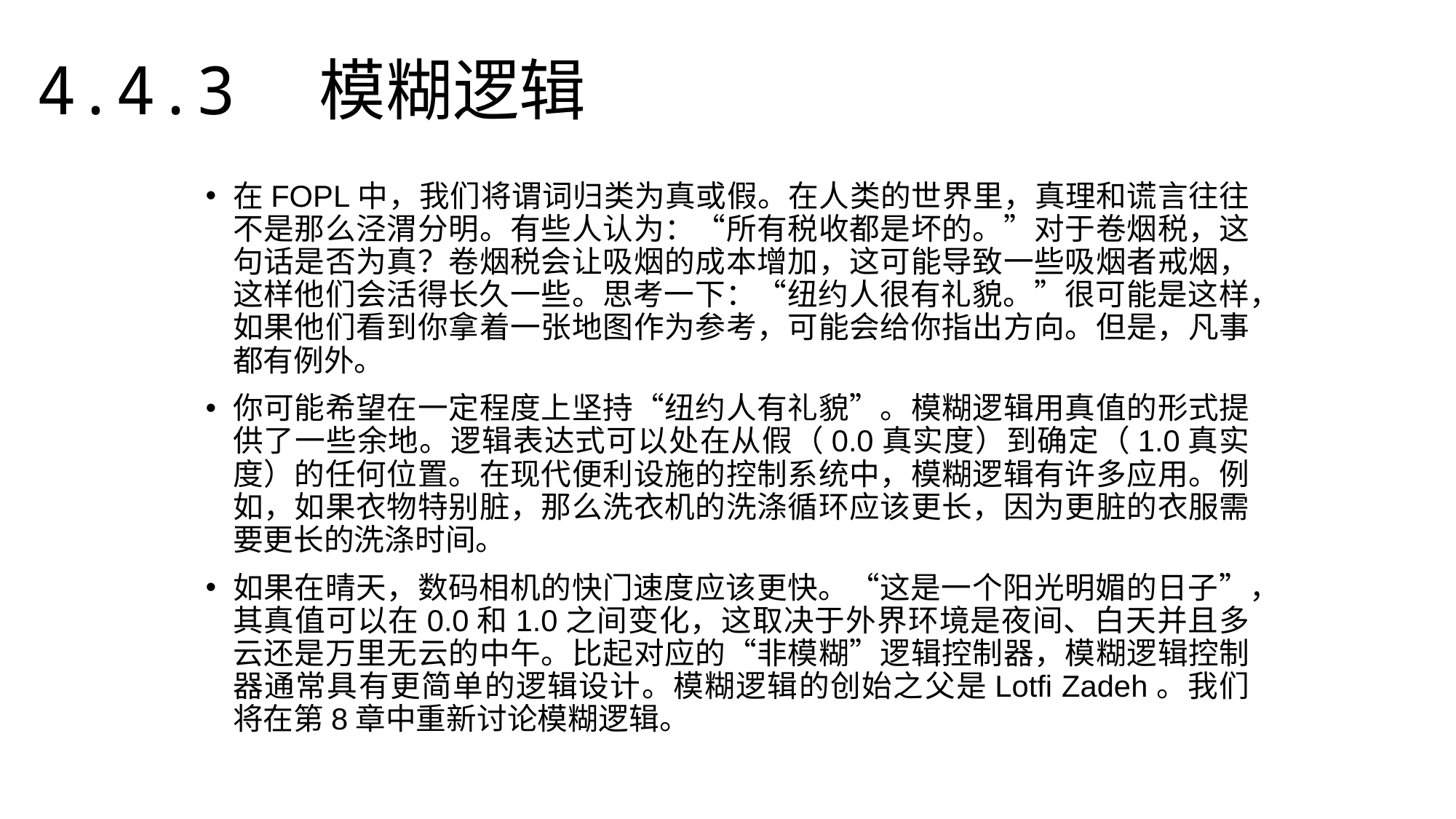

4.4.3　模糊逻辑
在FOPL中，我们将谓词归类为真或假。在人类的世界里，真理和谎言往往不是那么泾渭分明。有些人认为：“所有税收都是坏的。”对于卷烟税，这句话是否为真？卷烟税会让吸烟的成本增加，这可能导致一些吸烟者戒烟，这样他们会活得长久一些。思考一下：“纽约人很有礼貌。”很可能是这样，如果他们看到你拿着一张地图作为参考，可能会给你指出方向。但是，凡事都有例外。
你可能希望在一定程度上坚持“纽约人有礼貌”。模糊逻辑用真值的形式提供了一些余地。逻辑表达式可以处在从假（0.0真实度）到确定（1.0真实度）的任何位置。在现代便利设施的控制系统中，模糊逻辑有许多应用。例如，如果衣物特别脏，那么洗衣机的洗涤循环应该更长，因为更脏的衣服需要更长的洗涤时间。
如果在晴天，数码相机的快门速度应该更快。“这是一个阳光明媚的日子”，其真值可以在0.0和1.0之间变化，这取决于外界环境是夜间、白天并且多云还是万里无云的中午。比起对应的“非模糊”逻辑控制器，模糊逻辑控制器通常具有更简单的逻辑设计。模糊逻辑的创始之父是Lotfi Zadeh。我们将在第8章中重新讨论模糊逻辑。